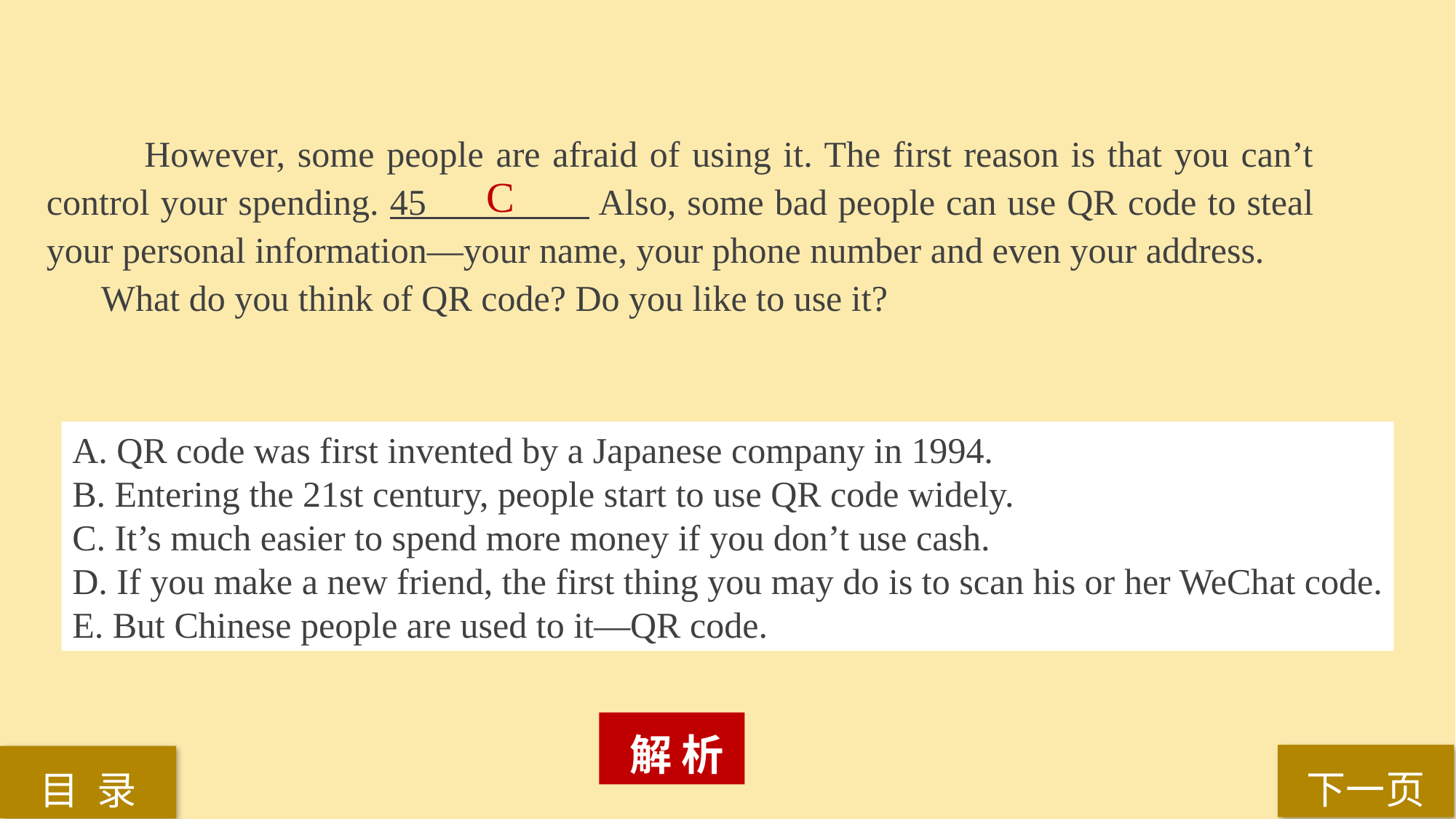

However, some people are afraid of using it. The first reason is that you can’t control your spending. 45                Also, some bad people can use QR code to steal your personal information—your name, your phone number and even your address.
What do you think of QR code? Do you like to use it?
C
A. QR code was first invented by a Japanese company in 1994.
B. Entering the 21st century, people start to use QR code widely.
C. It’s much easier to spend more money if you don’t use cash.
D. If you make a new friend, the first thing you may do is to scan his or her WeChat code.
E. But Chinese people are used to it—QR code.
 解 析